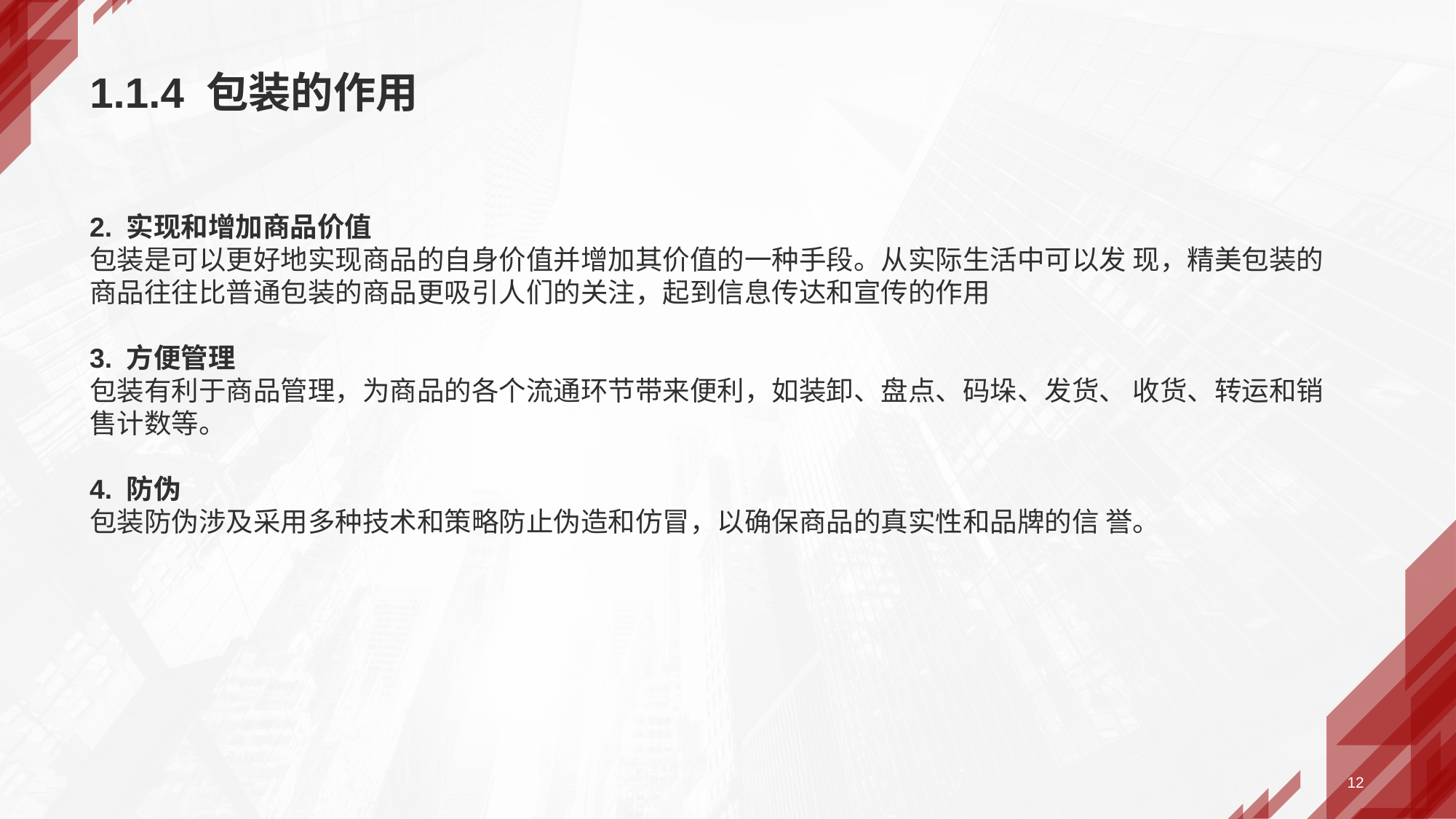

# 1.1.4 包装的作用
2. 实现和增加商品价值
包装是可以更好地实现商品的自身价值并增加其价值的一种手段。从实际生活中可以发 现，精美包装的商品往往比普通包装的商品更吸引人们的关注，起到信息传达和宣传的作用

3. 方便管理
包装有利于商品管理，为商品的各个流通环节带来便利，如装卸、盘点、码垛、发货、 收货、转运和销售计数等。

4. 防伪
包装防伪涉及采用多种技术和策略防止伪造和仿冒，以确保商品的真实性和品牌的信 誉。
12